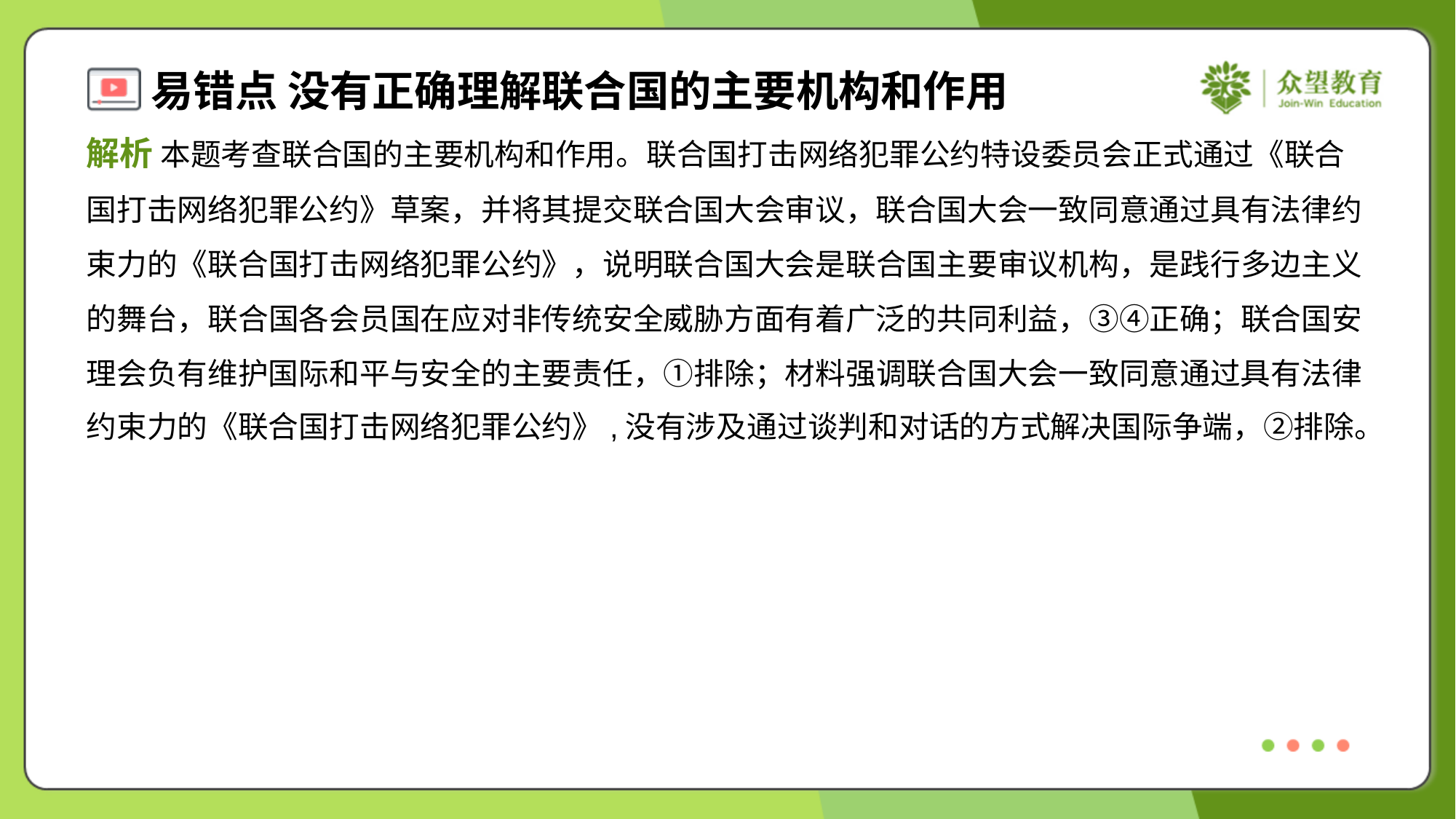

解析 本题考查联合国的主要机构和作用。联合国打击网络犯罪公约特设委员会正式通过《联合
国打击网络犯罪公约》草案，并将其提交联合国大会审议，联合国大会一致同意通过具有法律约
束力的《联合国打击网络犯罪公约》，说明联合国大会是联合国主要审议机构，是践行多边主义
的舞台，联合国各会员国在应对非传统安全威胁方面有着广泛的共同利益，③④正确；联合国安
理会负有维护国际和平与安全的主要责任，①排除；材料强调联合国大会一致同意通过具有法律
约束力的《联合国打击网络犯罪公约》,没有涉及通过谈判和对话的方式解决国际争端，②排除。